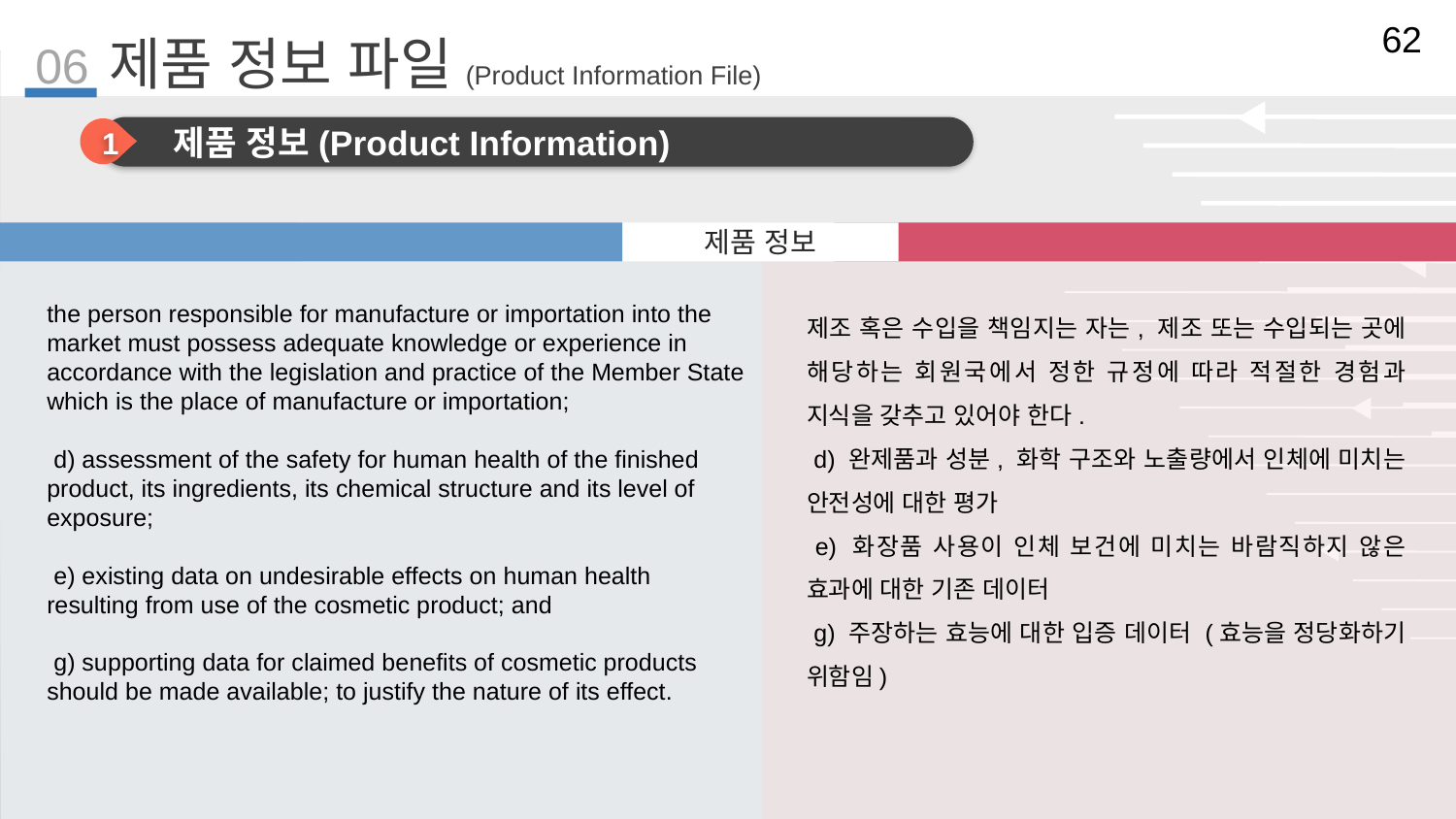

62
06
# 제품 정보 파일(Product Information File)
1

제품 정보(Product Information)
국문
영문
제품 정보

the person responsible for manufacture or importation into the market must possess adequate knowledge or experience in accordance with the legislation and practice of the Member State which is the place of manufacture or importation;

 d) assessment of the safety for human health of the finished product, its ingredients, its chemical structure and its level of exposure;

 e) existing data on undesirable effects on human health resulting from use of the cosmetic product; and

 g) supporting data for claimed benefits of cosmetic products should be made available; to justify the nature of its effect.
제조 혹은 수입을 책임지는 자는, 제조 또는 수입되는 곳에 해당하는 회원국에서 정한 규정에 따라 적절한 경험과 지식을 갖추고 있어야 한다.
 d) 완제품과 성분, 화학 구조와 노출량에서 인체에 미치는 안전성에 대한 평가
 e) 화장품 사용이 인체 보건에 미치는 바람직하지 않은 효과에 대한 기존 데이터
 g) 주장하는 효능에 대한 입증 데이터 (효능을 정당화하기 위함임)